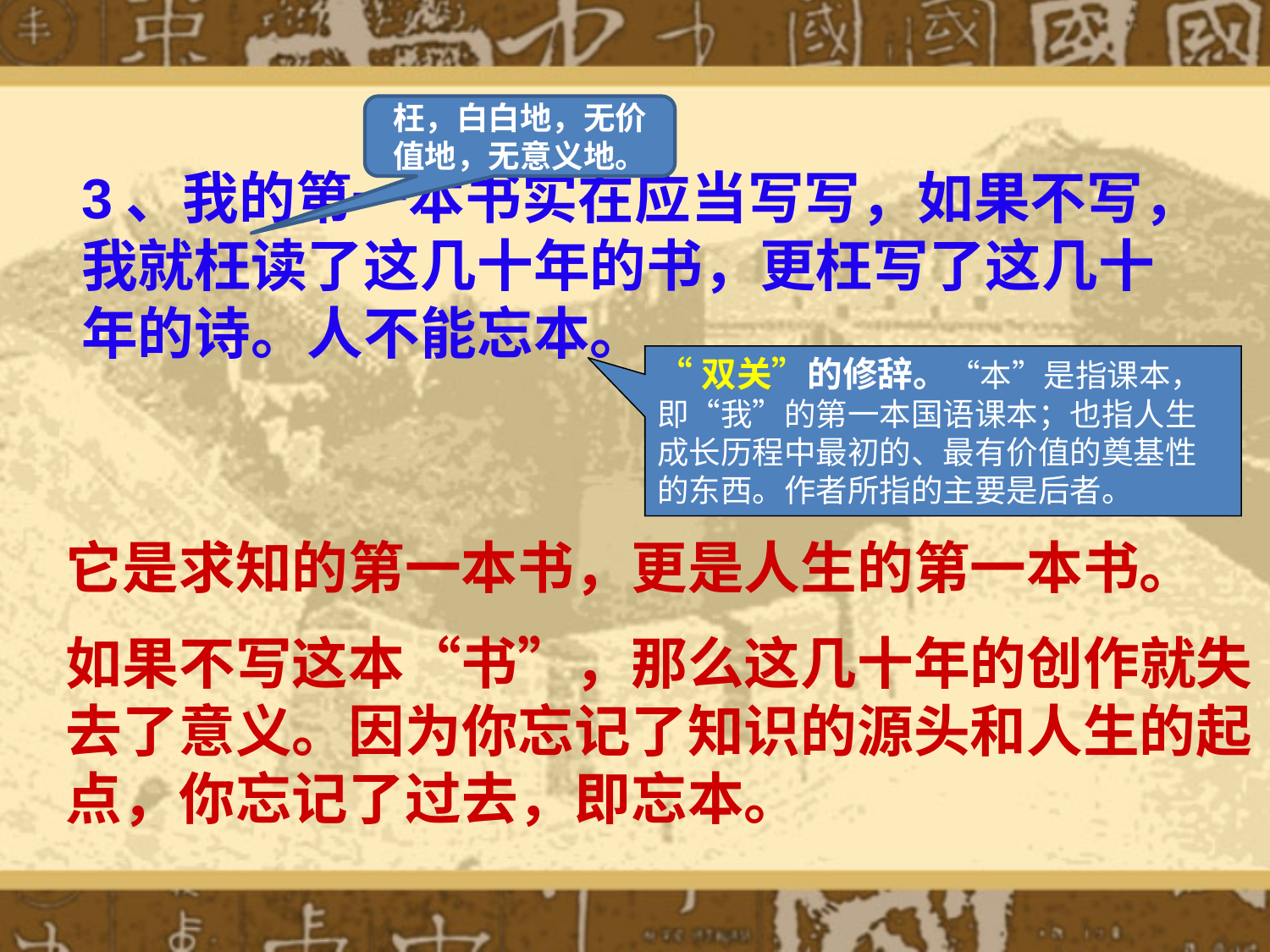

枉，白白地，无价值地，无意义地。
3、我的第一本书实在应当写写，如果不写，我就枉读了这几十年的书，更枉写了这几十年的诗。人不能忘本。
“双关”的修辞。“本”是指课本，即“我”的第一本国语课本；也指人生成长历程中最初的、最有价值的奠基性的东西。作者所指的主要是后者。
它是求知的第一本书，更是人生的第一本书。
如果不写这本“书”，那么这几十年的创作就失去了意义。因为你忘记了知识的源头和人生的起点，你忘记了过去，即忘本。